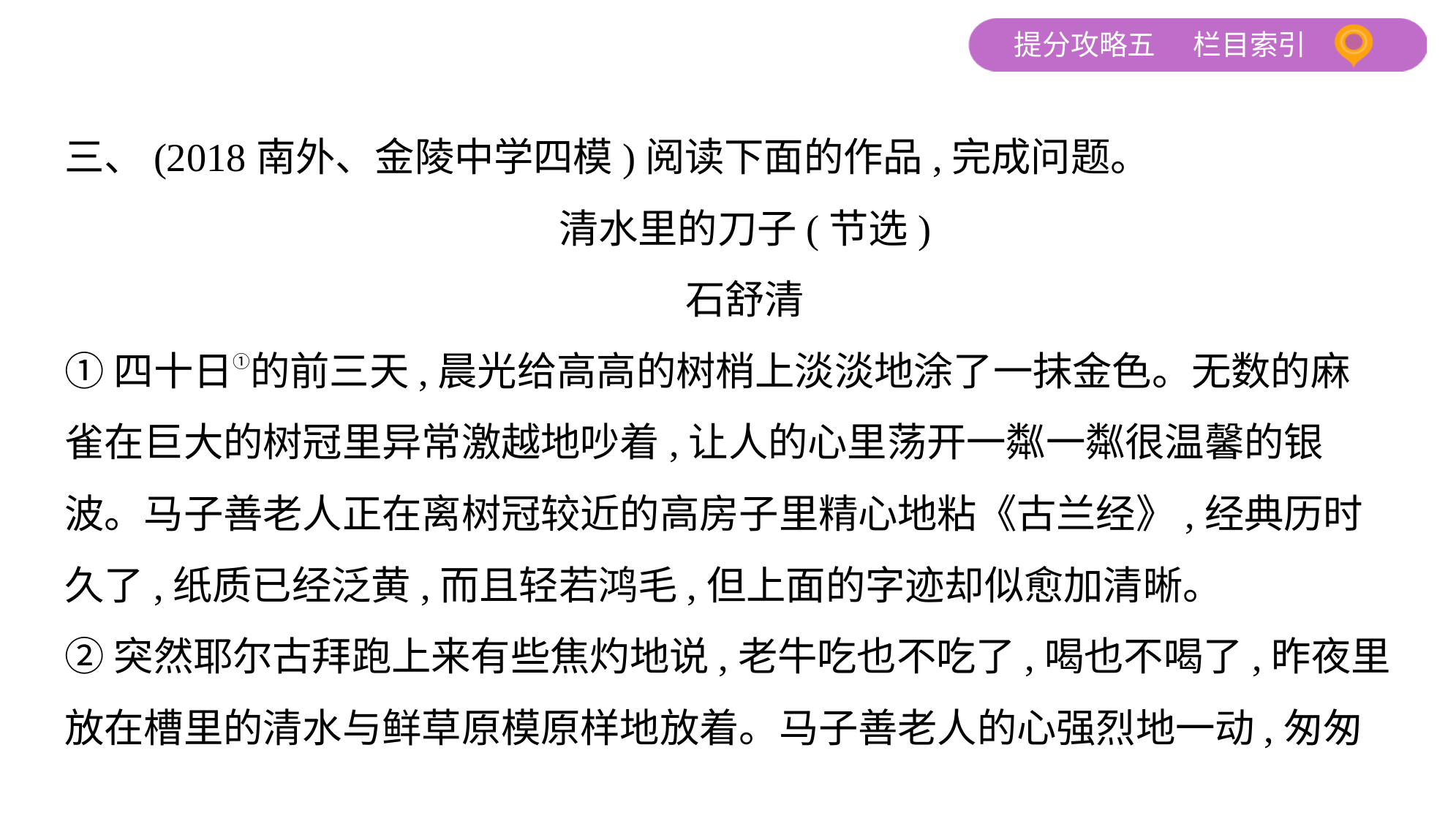

三、(2018南外、金陵中学四模)阅读下面的作品,完成问题。
清水里的刀子(节选)
石舒清
①四十日①的前三天,晨光给高高的树梢上淡淡地涂了一抹金色。无数的麻
雀在巨大的树冠里异常激越地吵着,让人的心里荡开一粼一粼很温馨的银
波。马子善老人正在离树冠较近的高房子里精心地粘《古兰经》,经典历时
久了,纸质已经泛黄,而且轻若鸿毛,但上面的字迹却似愈加清晰。
②突然耶尔古拜跑上来有些焦灼地说,老牛吃也不吃了,喝也不喝了,昨夜里
放在槽里的清水与鲜草原模原样地放着。马子善老人的心强烈地一动,匆匆